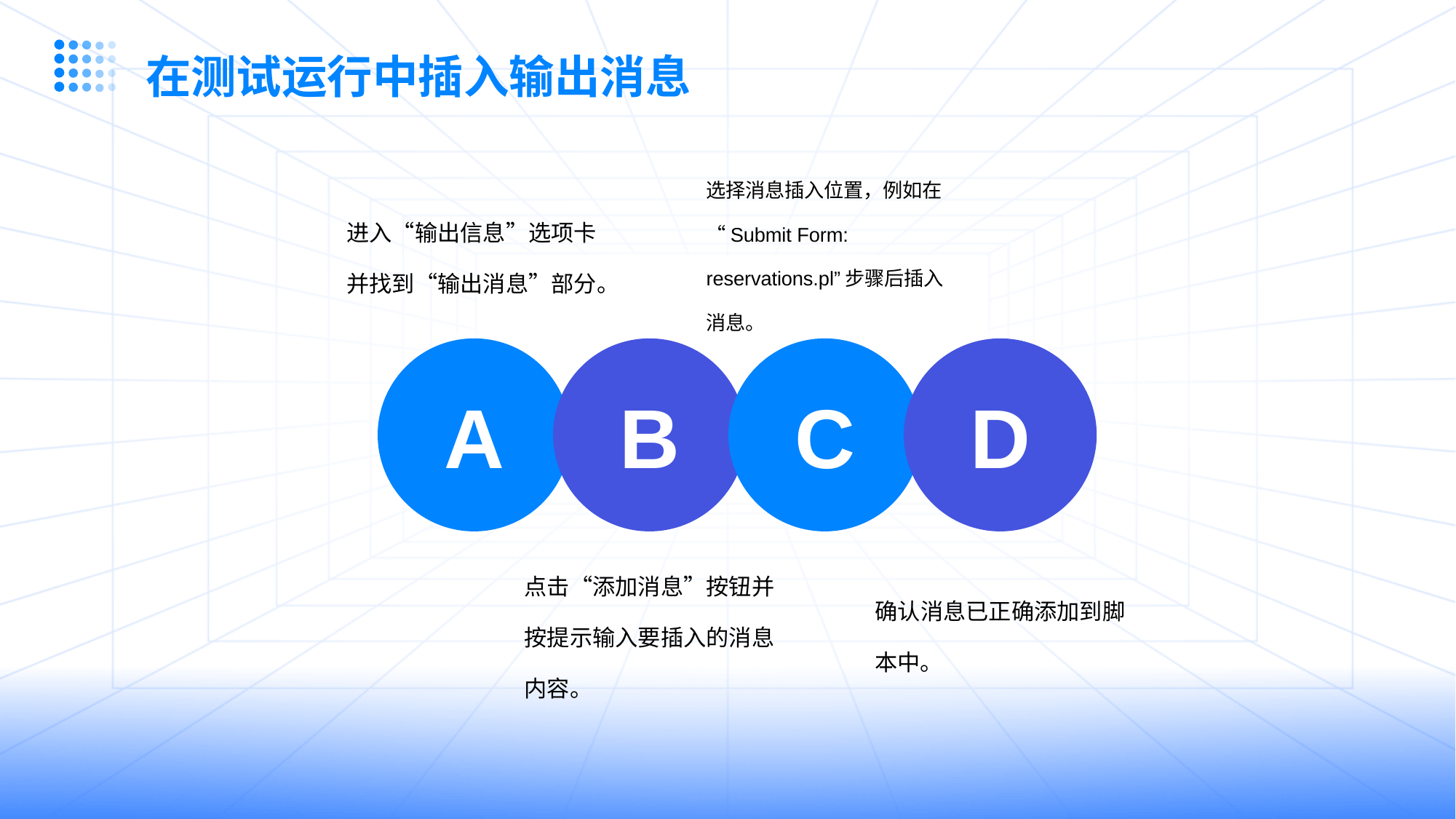

在测试运行中插入输出消息

进入“输出信息”选项卡并找到“输出消息”部分。
选择消息插入位置，例如在“Submit Form: reservations.pl”步骤后插入消息。

A
B
C
D
确认消息已正确添加到脚本中。
点击“添加消息”按钮并按提示输入要插入的消息内容。